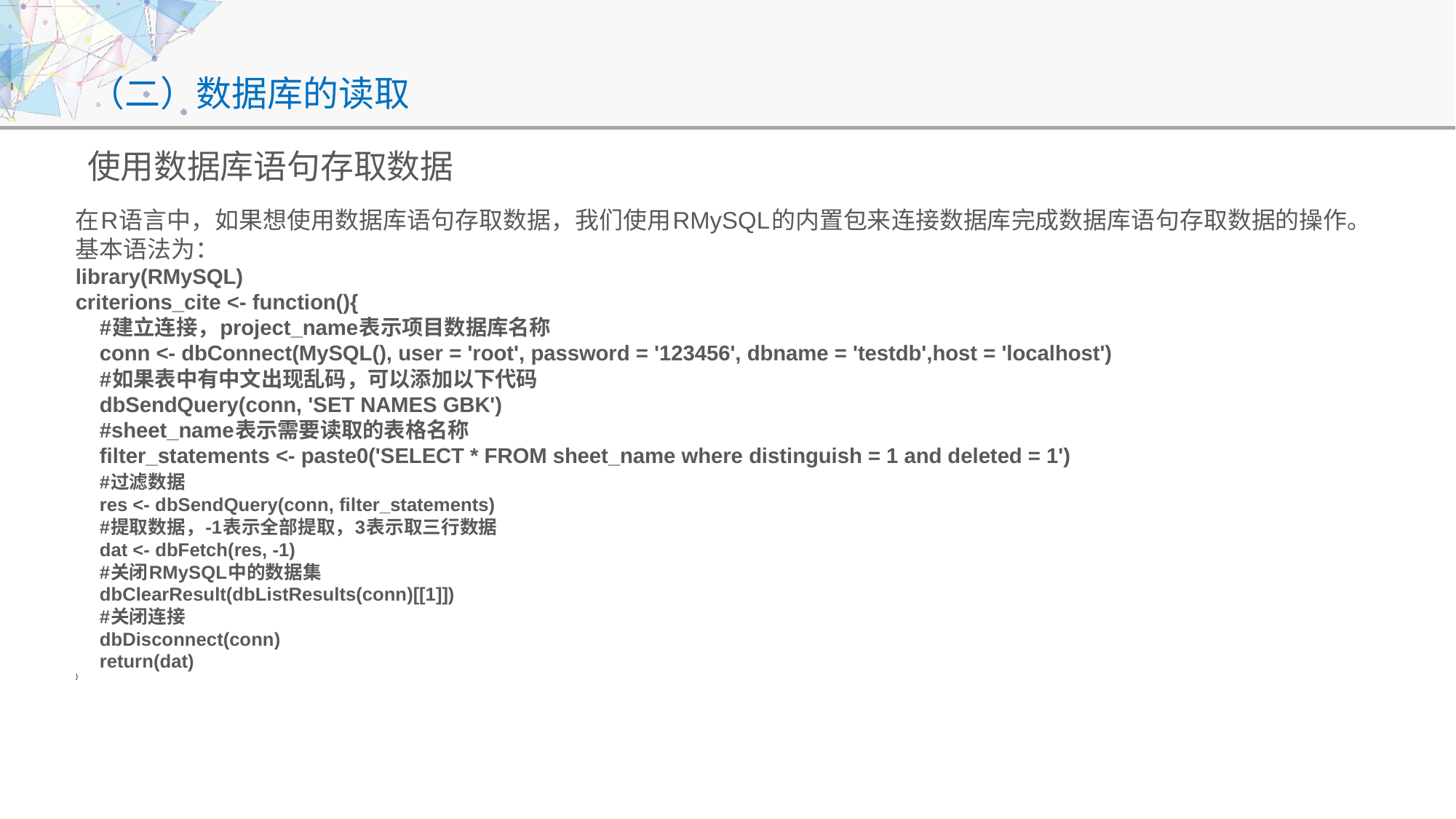

# （二）数据库的读取
使用数据库语句存取数据
在R语言中，如果想使用数据库语句存取数据，我们使用RMySQL的内置包来连接数据库完成数据库语句存取数据的操作。基本语法为：
library(RMySQL)
criterions_cite <- function(){
	#建立连接，project_name表示项目数据库名称
	conn <- dbConnect(MySQL(), user = 'root', password = '123456', dbname = 'testdb',host = 'localhost')
	#如果表中有中文出现乱码，可以添加以下代码
	dbSendQuery(conn, 'SET NAMES GBK')
	#sheet_name表示需要读取的表格名称
	filter_statements <- paste0('SELECT * FROM sheet_name where distinguish = 1 and deleted = 1')
	#过滤数据
	res <- dbSendQuery(conn, filter_statements)
	#提取数据，-1表示全部提取，3表示取三行数据
	dat <- dbFetch(res, -1)
	#关闭RMySQL中的数据集
	dbClearResult(dbListResults(conn)[[1]])
	#关闭连接
	dbDisconnect(conn)
	return(dat)
}